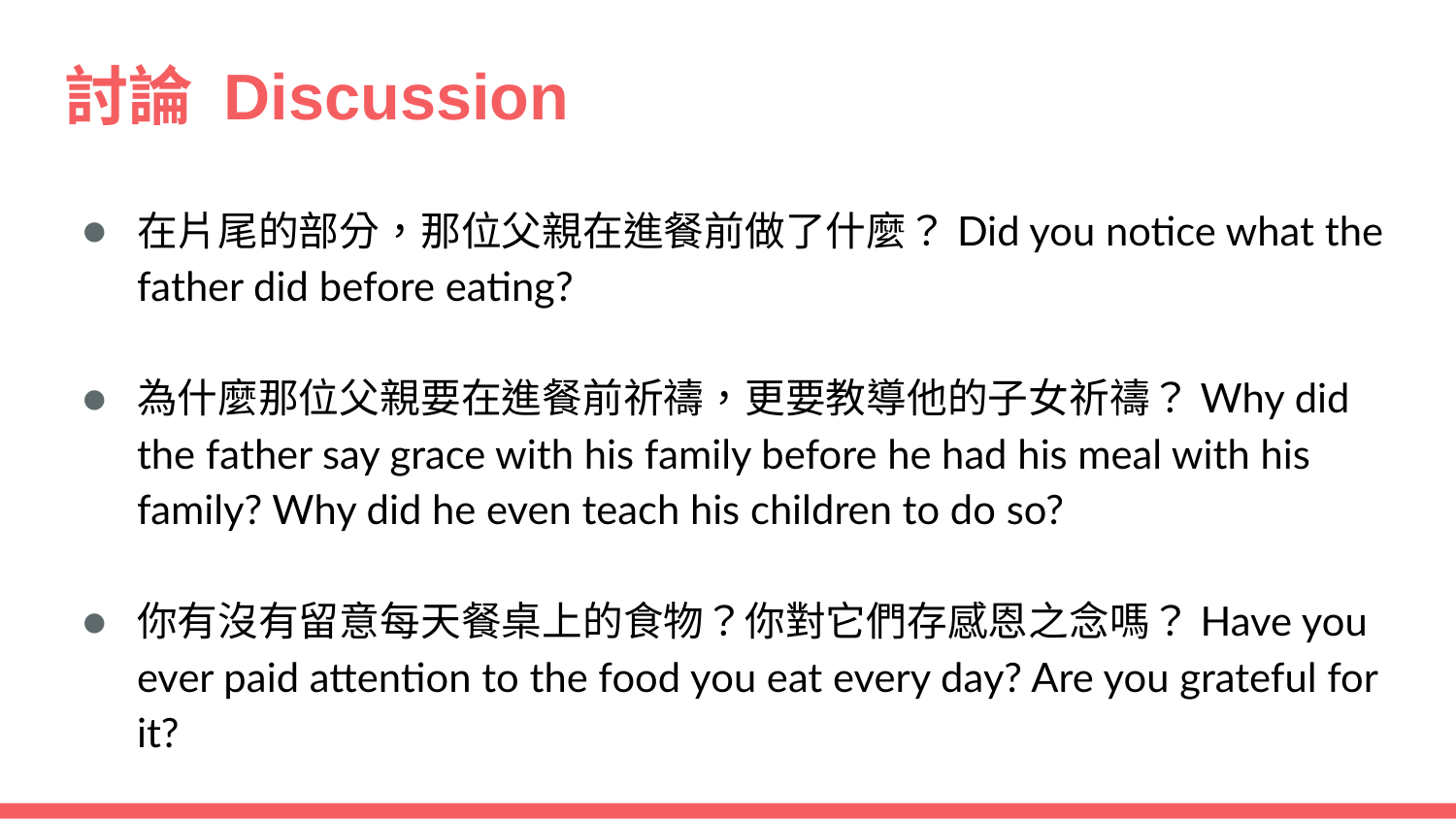

# 討論 Discussion
在片尾的部分，那位父親在進餐前做了什麼？Did you notice what the father did before eating?

為什麼那位父親要在進餐前祈禱，更要教導他的子女祈禱？Why did the father say grace with his family before he had his meal with his family? Why did he even teach his children to do so?

你有沒有留意每天餐桌上的食物？你對它們存感恩之念嗎？Have you ever paid attention to the food you eat every day? Are you grateful for it?